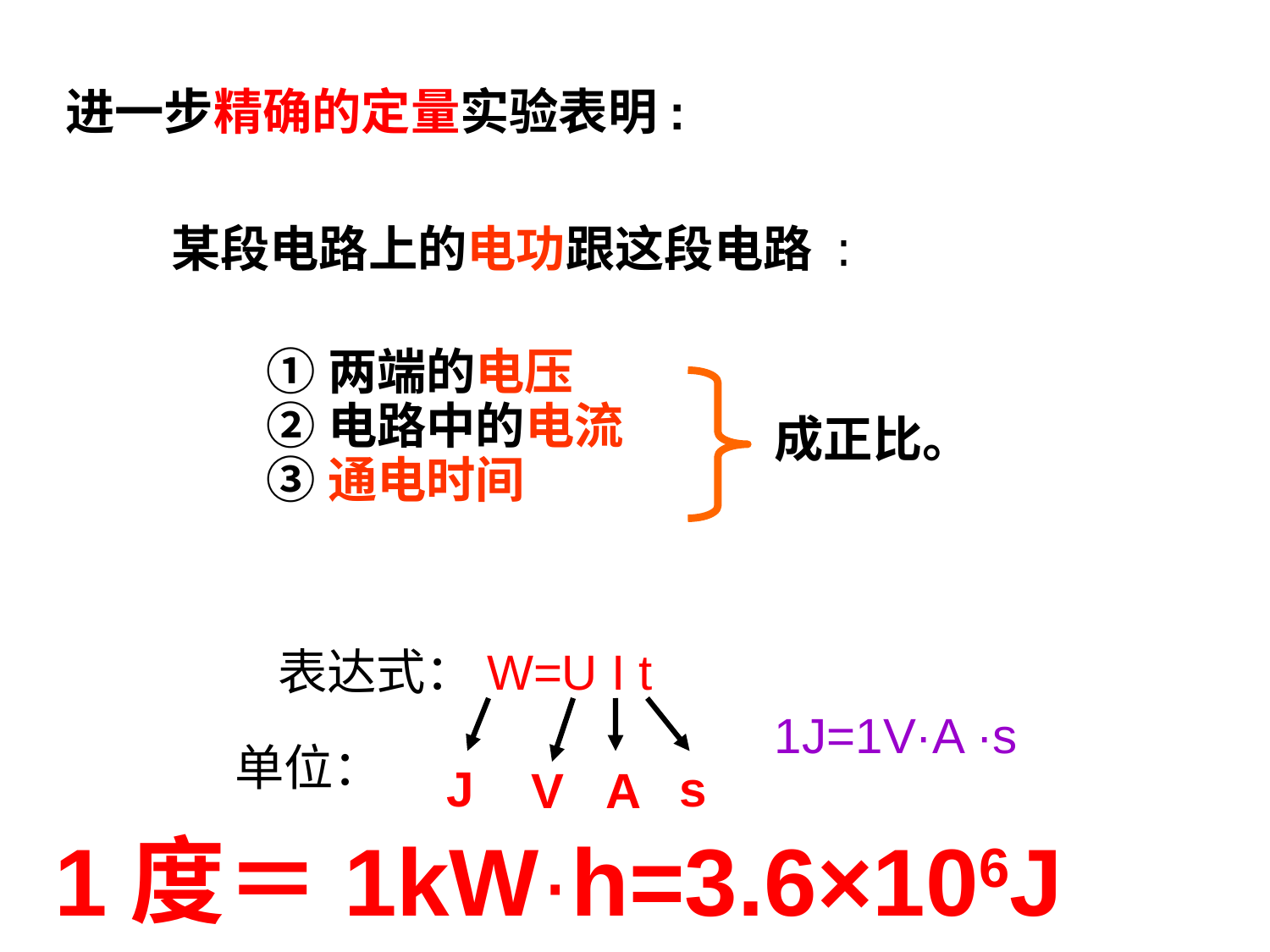

进一步精确的定量实验表明:
某段电路上的电功跟这段电路 :
①两端的电压
②电路中的电流
③通电时间

成正比。
       表达式：W=U I t

1J=1V·A ·s
单位：
J
s
V
A
1度＝1kW·h=3.6×106J